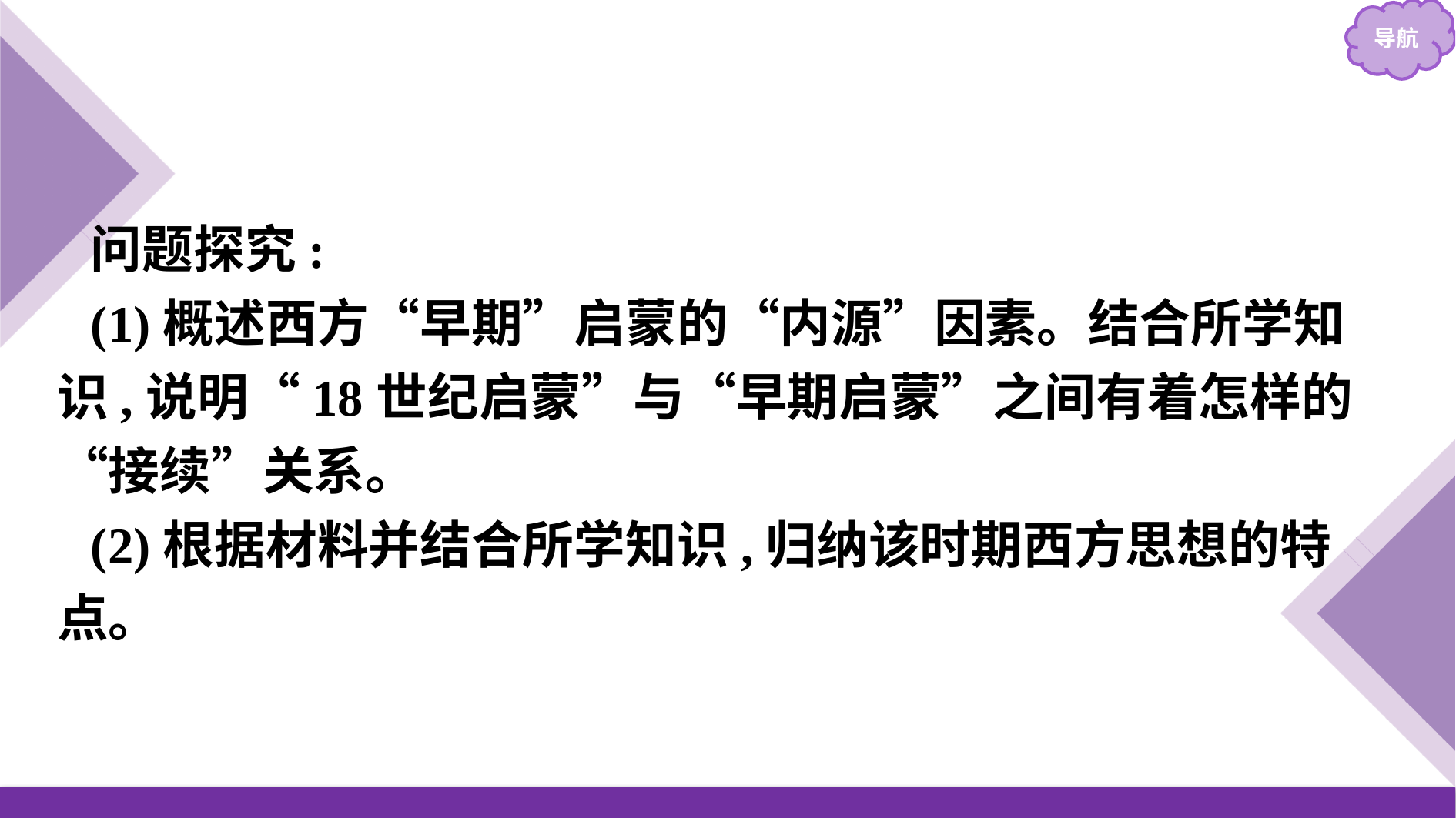

问题探究:
(1)概述西方“早期”启蒙的“内源”因素。结合所学知识,说明“18世纪启蒙”与“早期启蒙”之间有着怎样的“接续”关系。
(2)根据材料并结合所学知识,归纳该时期西方思想的特点。